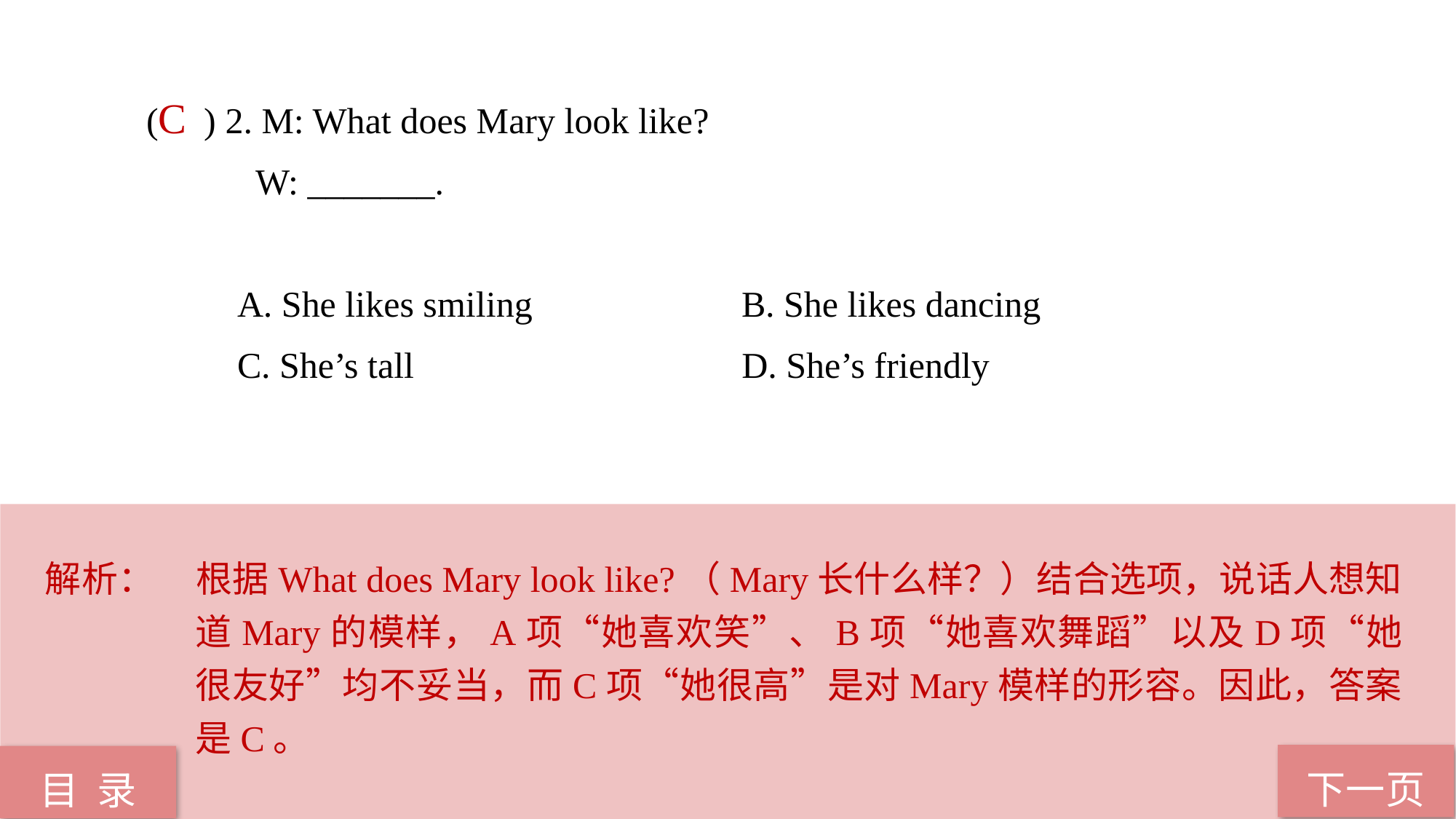

(     ) 2. M: What does Mary look like?
            W: _______.

          A. She likes smiling                       B. She likes dancing
          C. She’s tall                                    D. She’s friendly
C
解析：	根据What does Mary look like?（Mary长什么样？）结合选项，说话人想知道Mary的模样，A项“她喜欢笑”、B项“她喜欢舞蹈”以及D项“她很友好”均不妥当，而C项“她很高”是对Mary模样的形容。因此，答案是C。